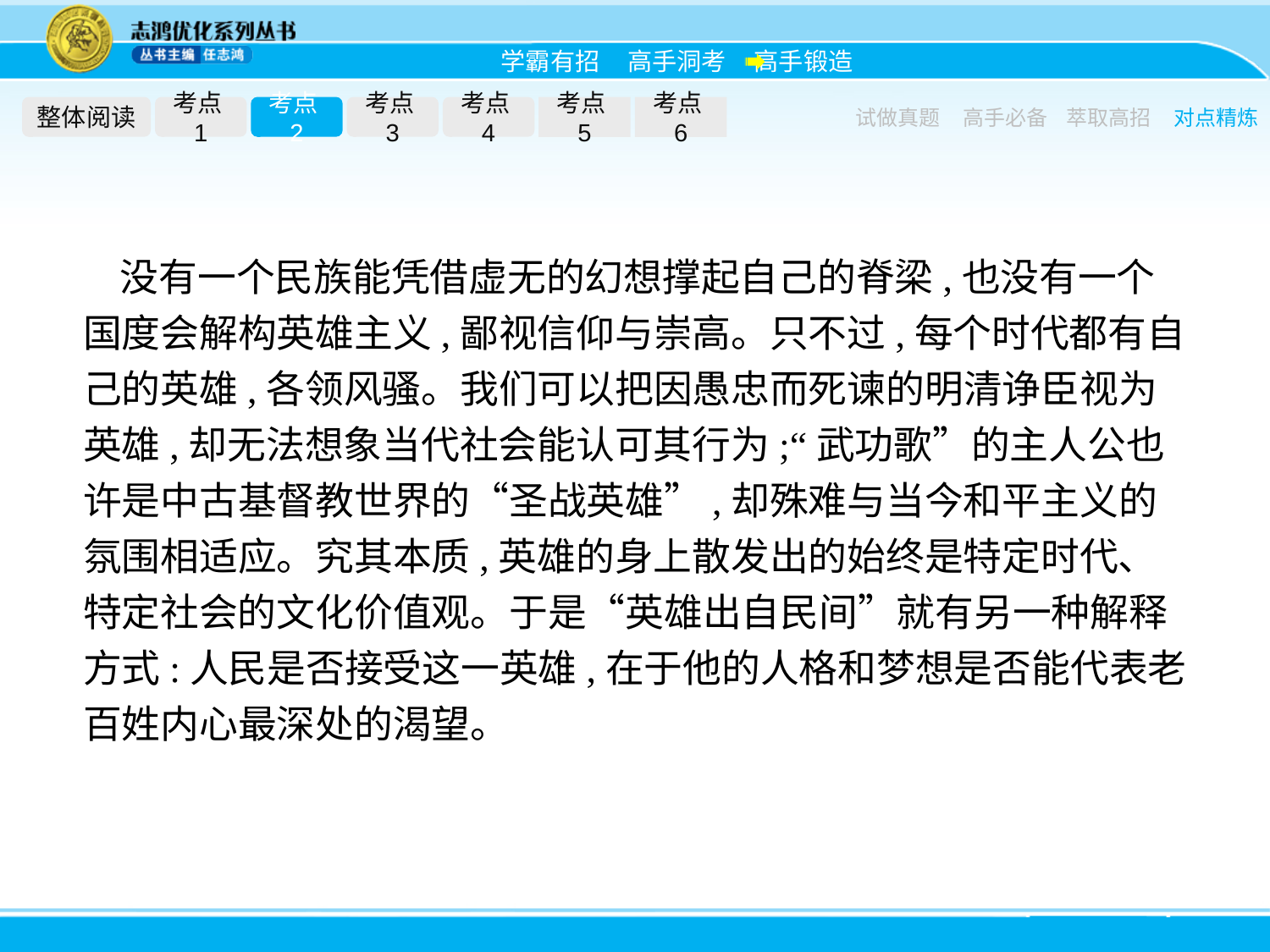

整体阅读
考点1
考点2
考点3
考点4
考点5
考点6
试做真题
高手必备
萃取高招
对点精炼
没有一个民族能凭借虚无的幻想撑起自己的脊梁,也没有一个国度会解构英雄主义,鄙视信仰与崇高。只不过,每个时代都有自己的英雄,各领风骚。我们可以把因愚忠而死谏的明清诤臣视为英雄,却无法想象当代社会能认可其行为;“武功歌”的主人公也许是中古基督教世界的“圣战英雄”,却殊难与当今和平主义的氛围相适应。究其本质,英雄的身上散发出的始终是特定时代、特定社会的文化价值观。于是“英雄出自民间”就有另一种解释方式:人民是否接受这一英雄,在于他的人格和梦想是否能代表老百姓内心最深处的渴望。